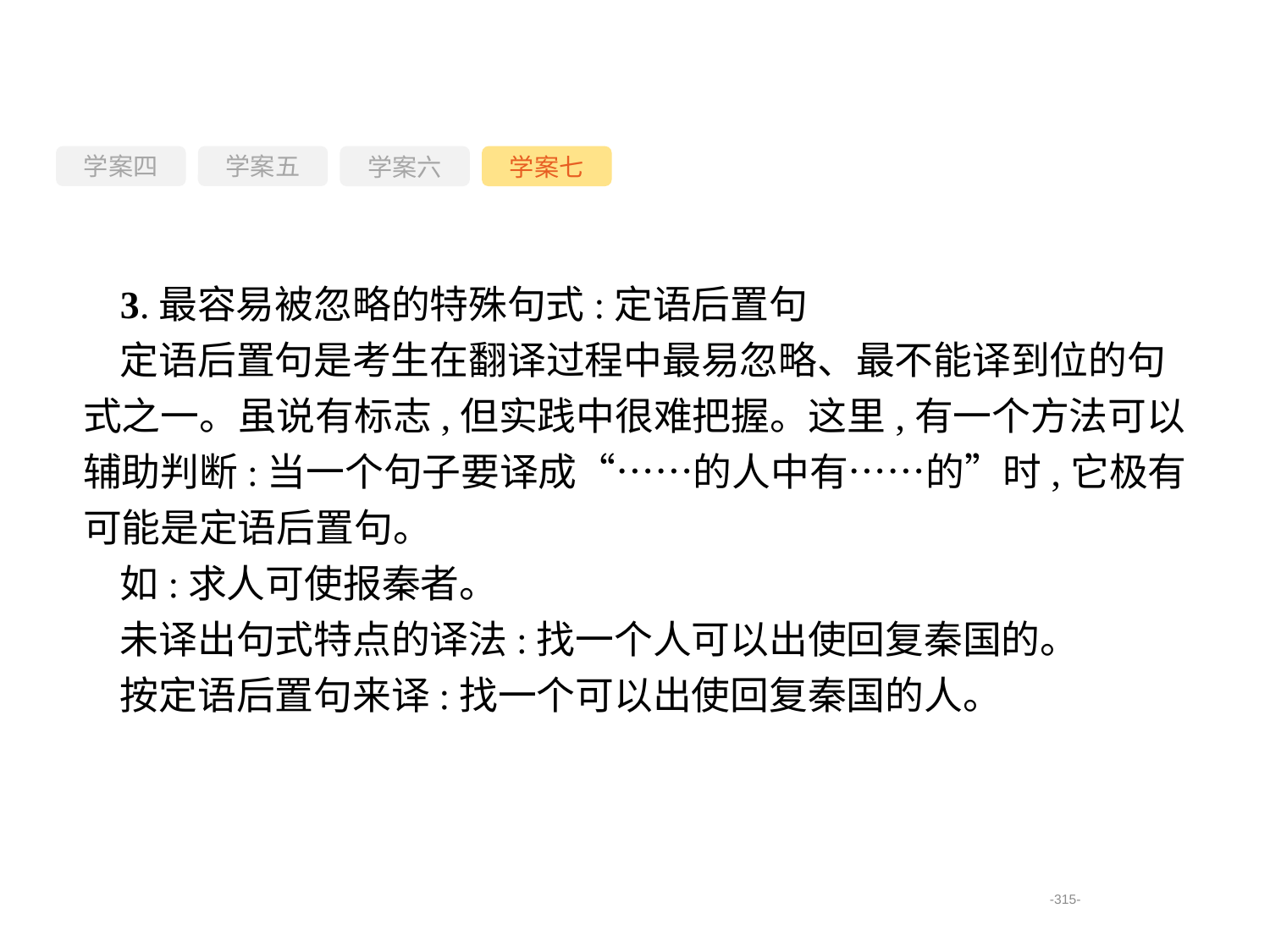

学案四
学案六
学案七
学案五
3.最容易被忽略的特殊句式:定语后置句
定语后置句是考生在翻译过程中最易忽略、最不能译到位的句式之一。虽说有标志,但实践中很难把握。这里,有一个方法可以辅助判断:当一个句子要译成“……的人中有……的”时,它极有可能是定语后置句。
如:求人可使报秦者。
未译出句式特点的译法:找一个人可以出使回复秦国的。
按定语后置句来译:找一个可以出使回复秦国的人。
-315-